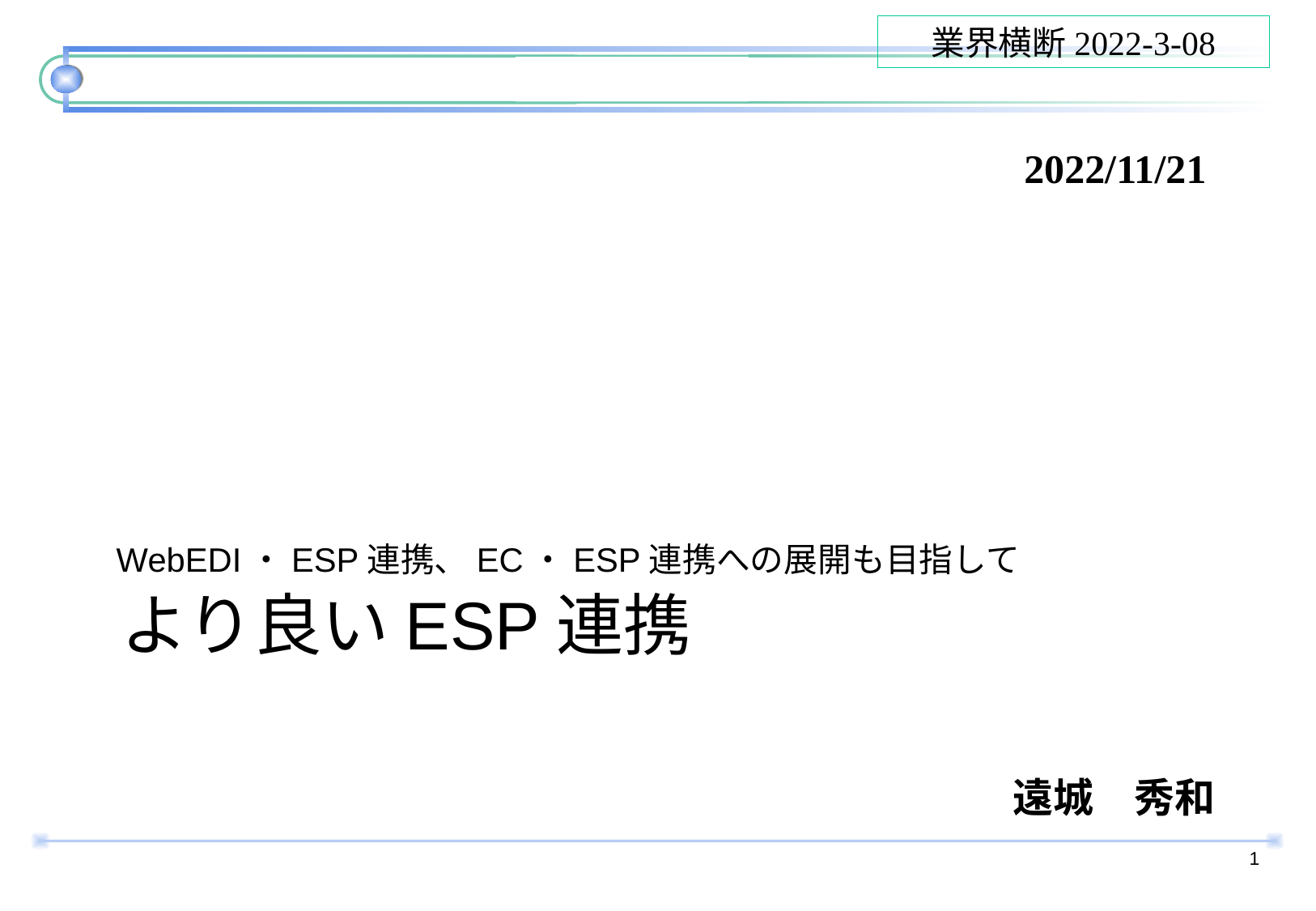

業界横断2022-3-08
2022/11/21
WebEDI・ESP連携、EC・ESP連携への展開も目指して
# より良いESP連携
遠城　秀和
1